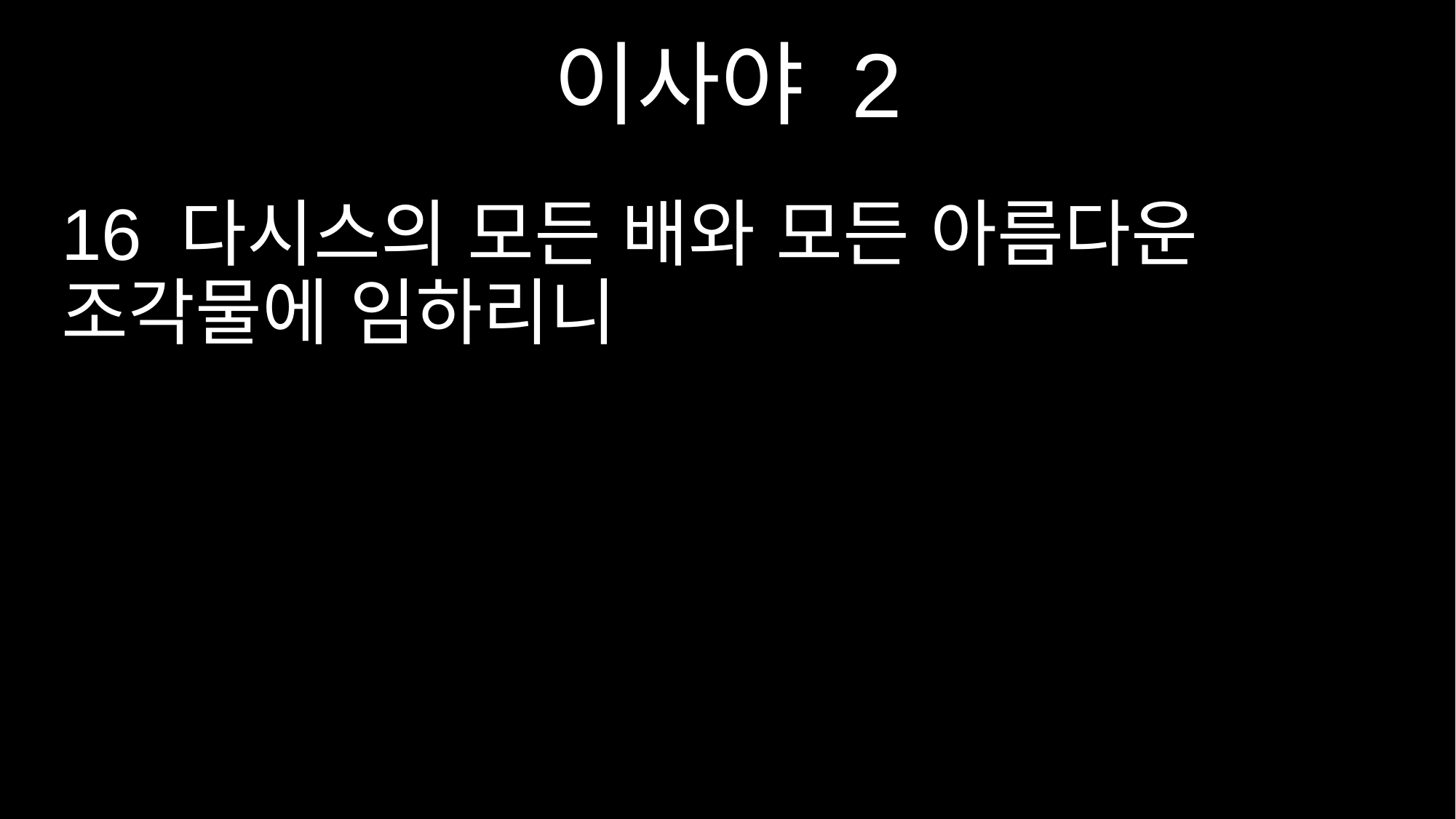

이사야 2
16 다시스의 모든 배와 모든 아름다운 조각물에 임하리니